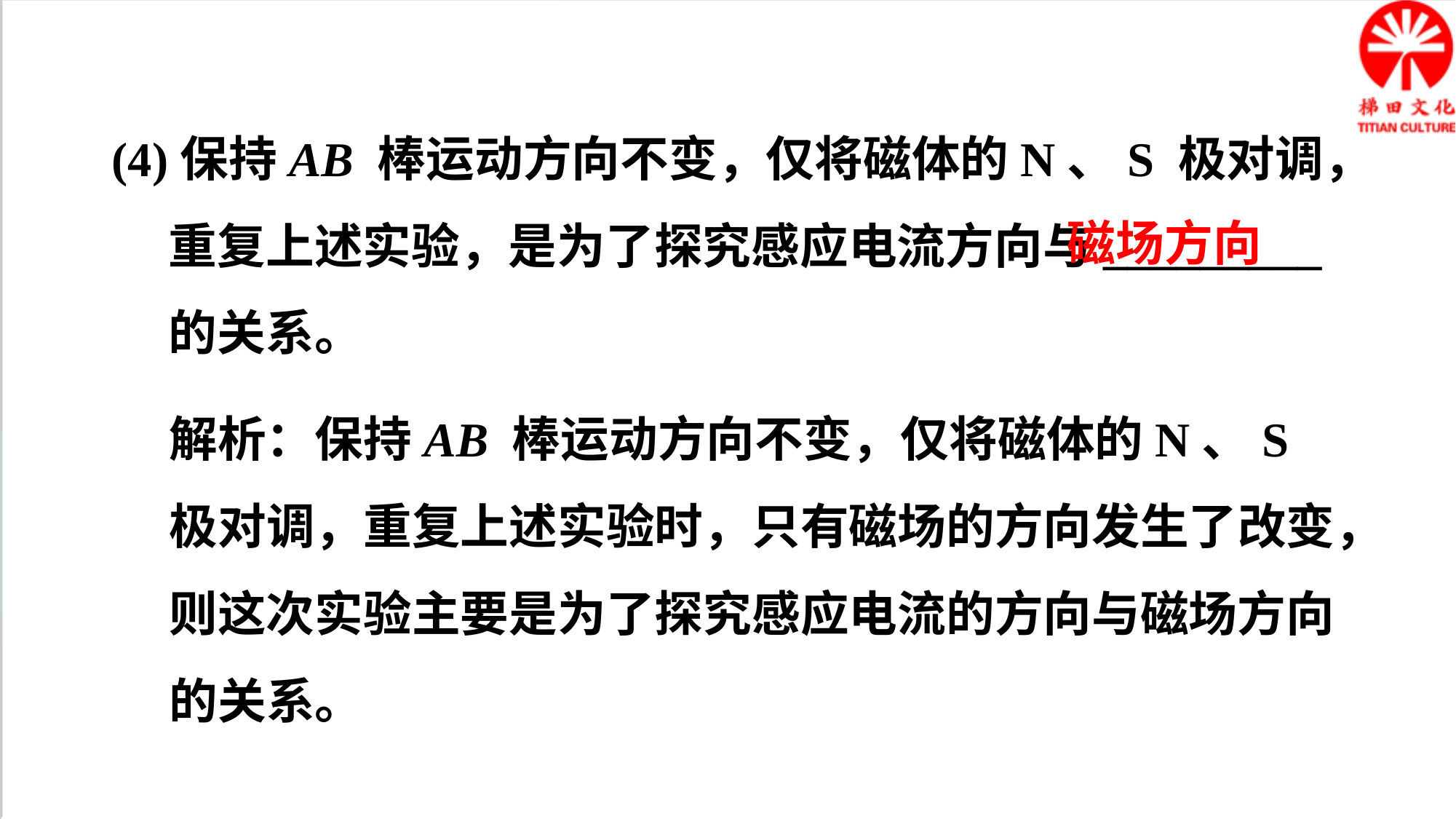

(4)保持AB 棒运动方向不变，仅将磁体的N、S 极对调，重复上述实验，是为了探究感应电流方向与_________的关系。
磁场方向
解析：保持AB 棒运动方向不变，仅将磁体的N、S 极对调，重复上述实验时，只有磁场的方向发生了改变，则这次实验主要是为了探究感应电流的方向与磁场方向的关系。